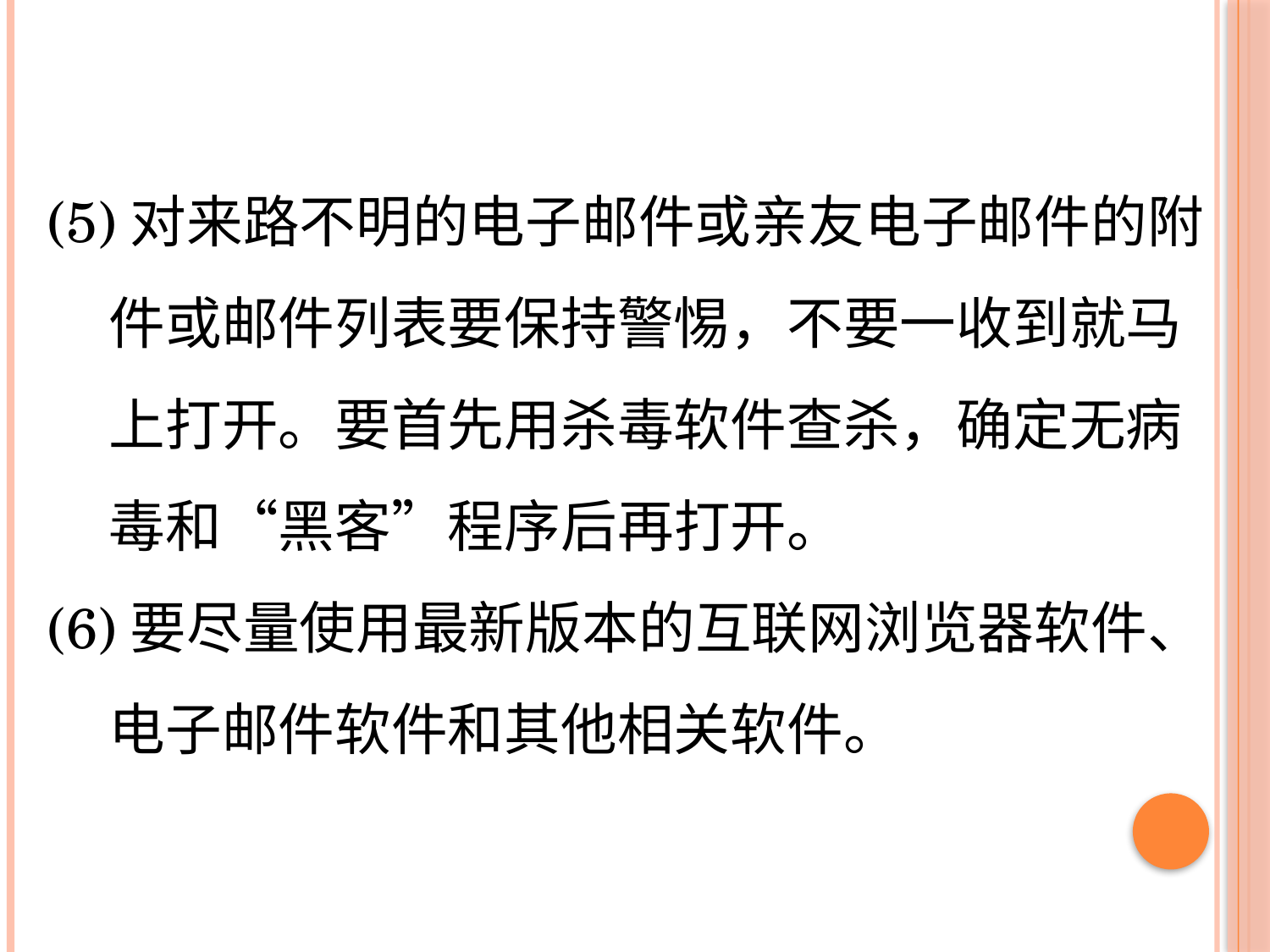

(5)对来路不明的电子邮件或亲友电子邮件的附件或邮件列表要保持警惕，不要一收到就马上打开。要首先用杀毒软件查杀，确定无病毒和“黑客”程序后再打开。
(6)要尽量使用最新版本的互联网浏览器软件、电子邮件软件和其他相关软件。